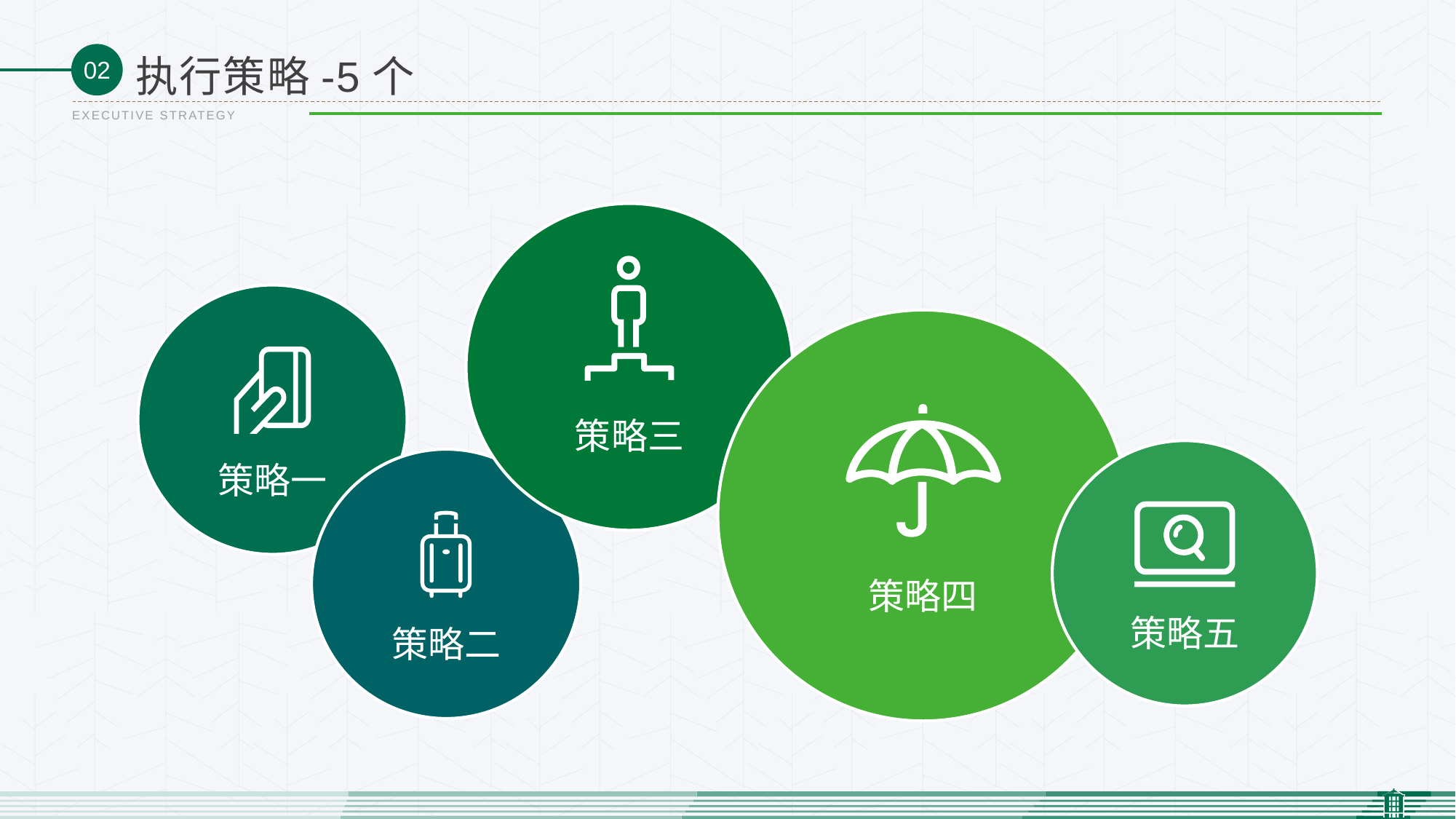

执行策略-5个
EXECUTIVE STRATEGY

策略三

策略一

策略四
策略五
策略二